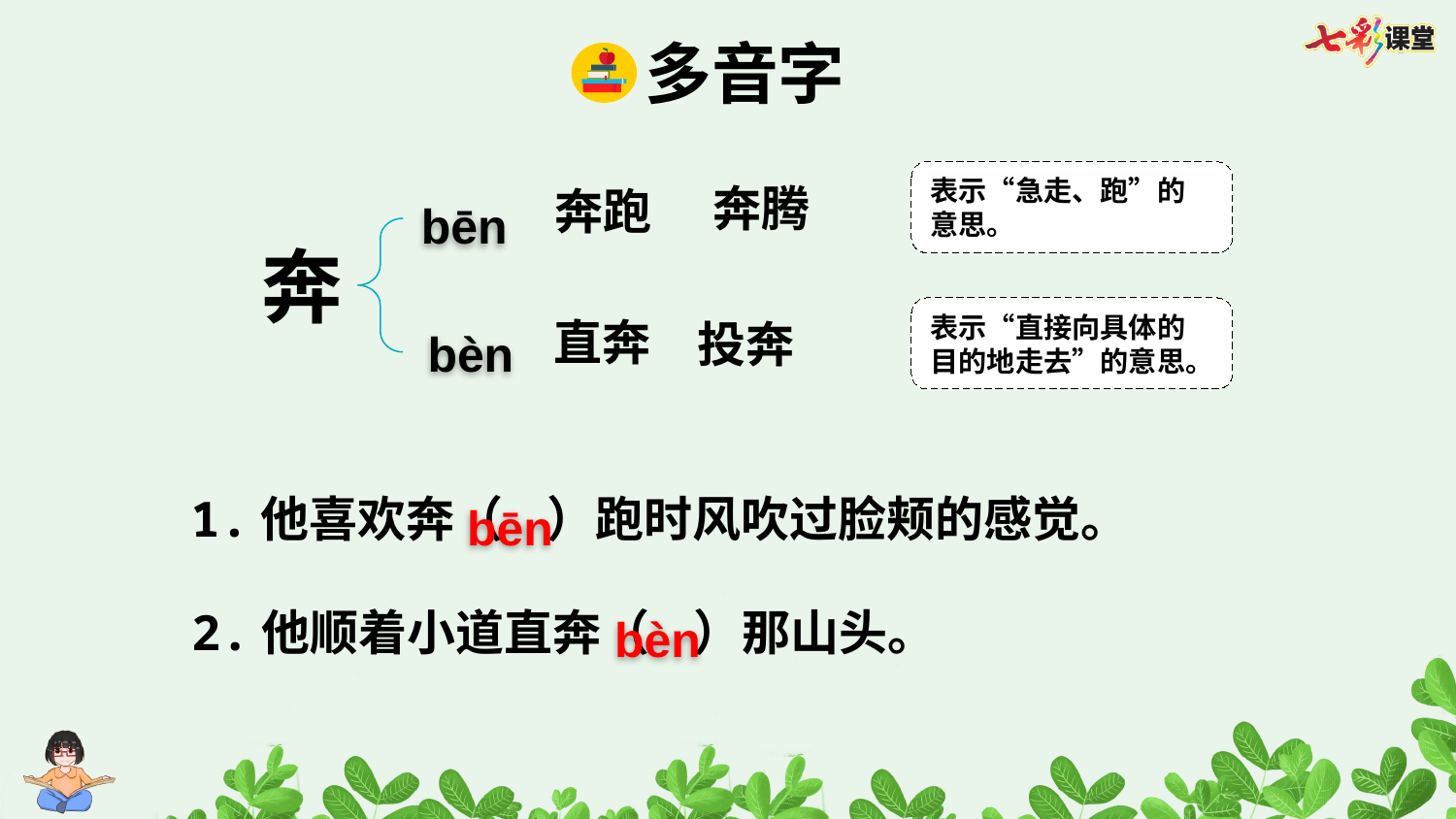

多音字

表示“急走、跑”的意思。
奔腾
奔跑
bēn

奔
表示“直接向具体的目的地走去”的意思。
bèn
直奔
投奔
bēn
1.他喜欢奔（    ）跑时风吹过脸颊的感觉。
bèn
2.他顺着小道直奔（    ）那山头。